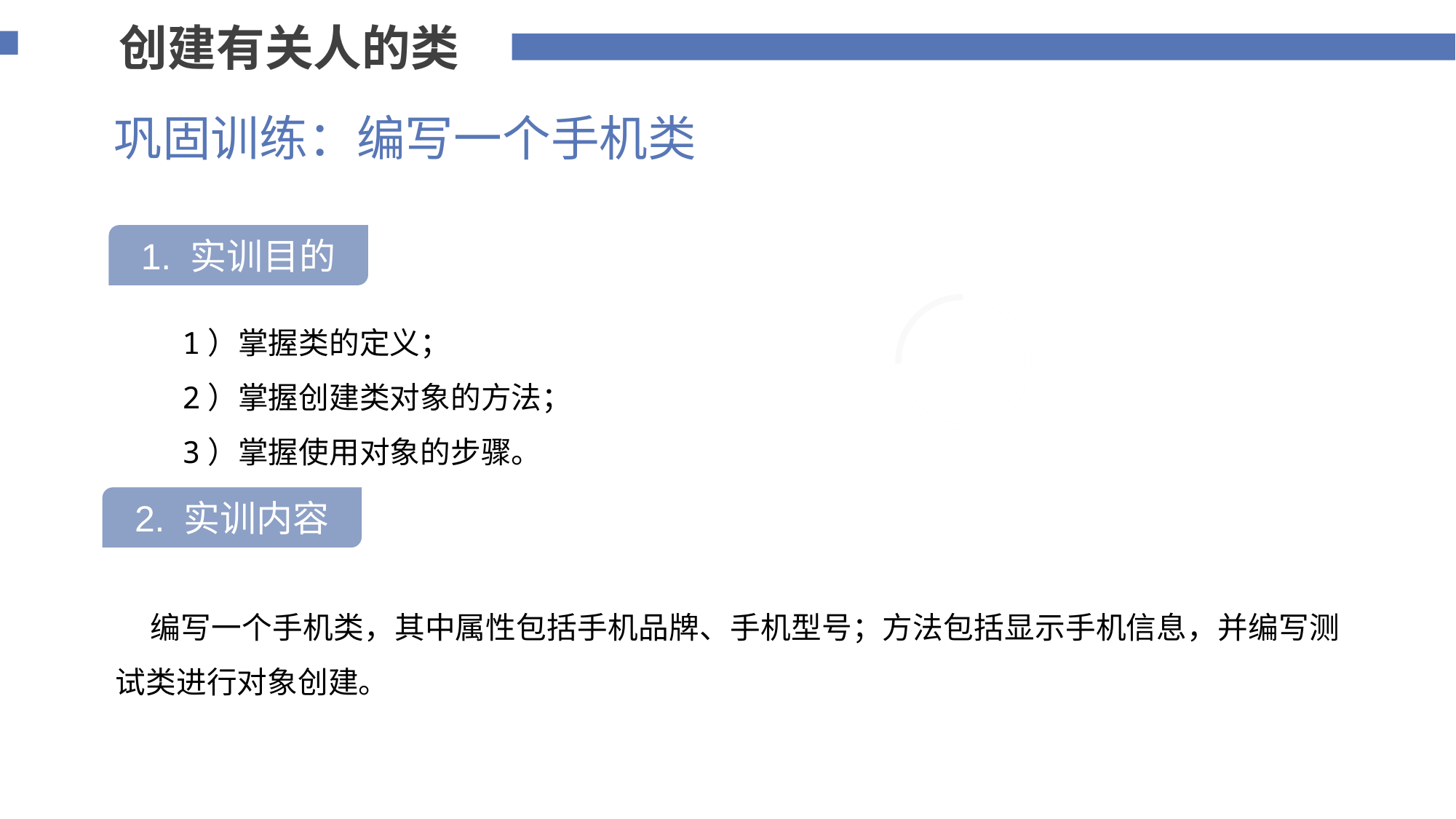

创建有关人的类

巩固训练：编写一个手机类
1. 实训目的

75%
    1）掌握类的定义；
    2）掌握创建类对象的方法；
    3）掌握使用对象的步骤。
2. 实训内容
    编写一个手机类，其中属性包括手机品牌、手机型号；方法包括显示手机信息，并编写测试类进行对象创建。